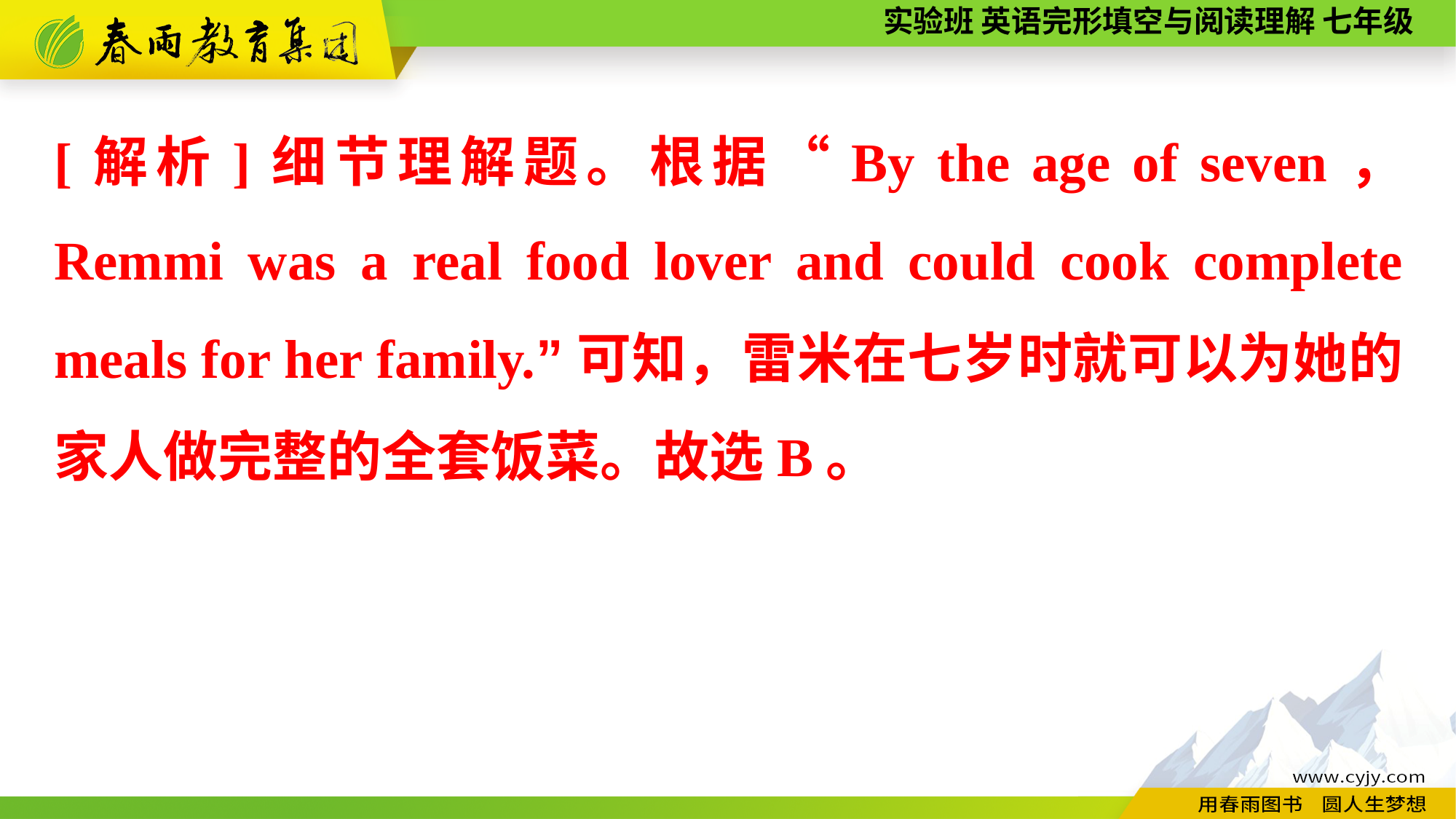

[解析]细节理解题。根据“By the age of seven， Remmi was a real food lover and could cook complete meals for her family.”可知，雷米在七岁时就可以为她的家人做完整的全套饭菜。故选B。